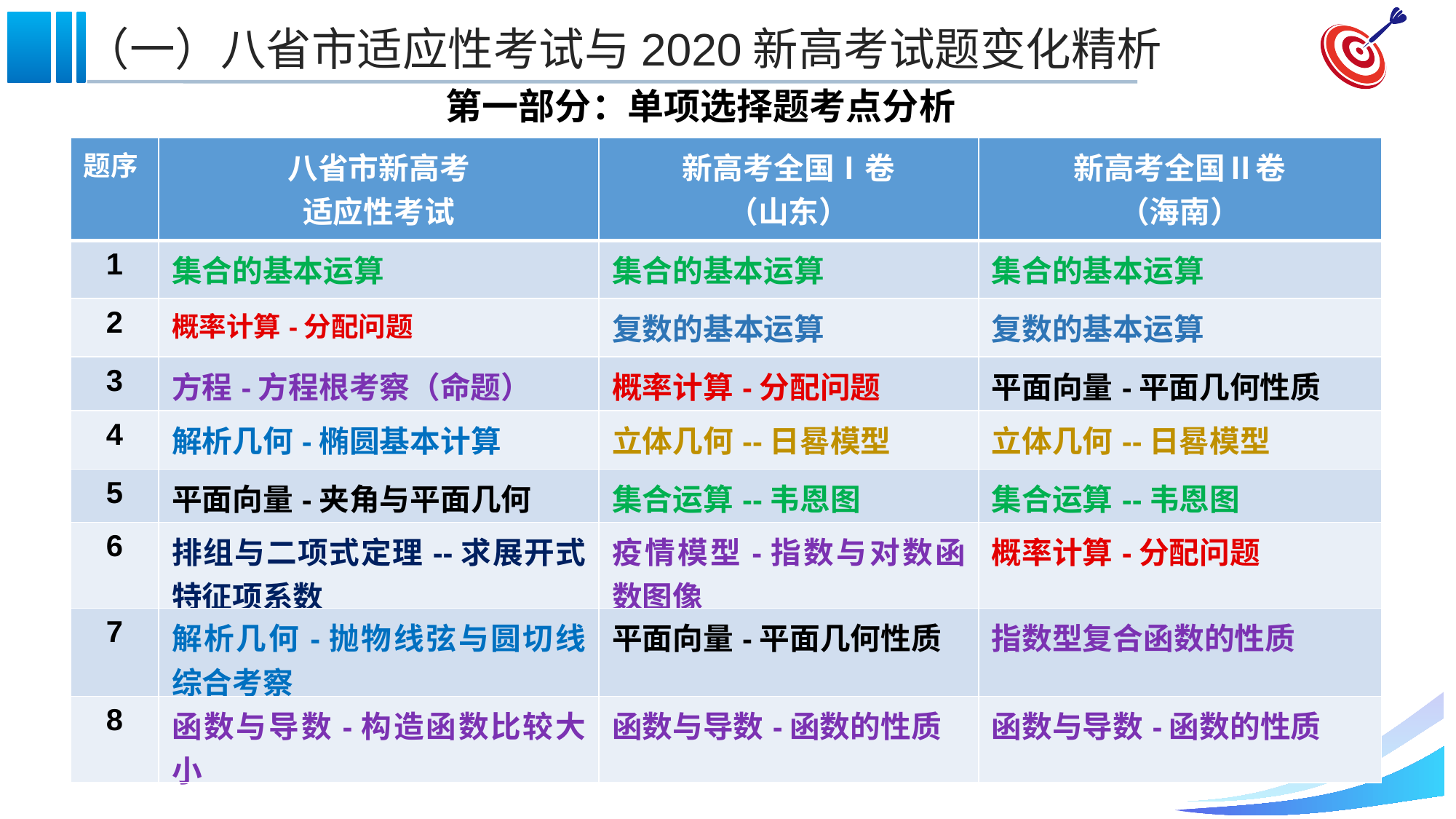

第一部分：单项选择题考点分析
| 题序 | 八省市新高考 适应性考试 | 新高考全国Ⅰ卷 （山东） | 新高考全国Ⅱ卷 （海南） |
| --- | --- | --- | --- |
| 1 | 集合的基本运算 | 集合的基本运算 | 集合的基本运算 |
| 2 | 概率计算-分配问题 | 复数的基本运算 | 复数的基本运算 |
| 3 | 方程-方程根考察（命题） | 概率计算-分配问题 | 平面向量-平面几何性质 |
| 4 | 解析几何-椭圆基本计算 | 立体几何--日晷模型 | 立体几何--日晷模型 |
| 5 | 平面向量-夹角与平面几何 | 集合运算--韦恩图 | 集合运算--韦恩图 |
| 6 | 排组与二项式定理--求展开式特征项系数 | 疫情模型-指数与对数函数图像 | 概率计算-分配问题 |
| 7 | 解析几何-抛物线弦与圆切线综合考察 | 平面向量-平面几何性质 | 指数型复合函数的性质 |
| 8 | 函数与导数-构造函数比较大小 | 函数与导数-函数的性质 | 函数与导数-函数的性质 |
2021/1/27